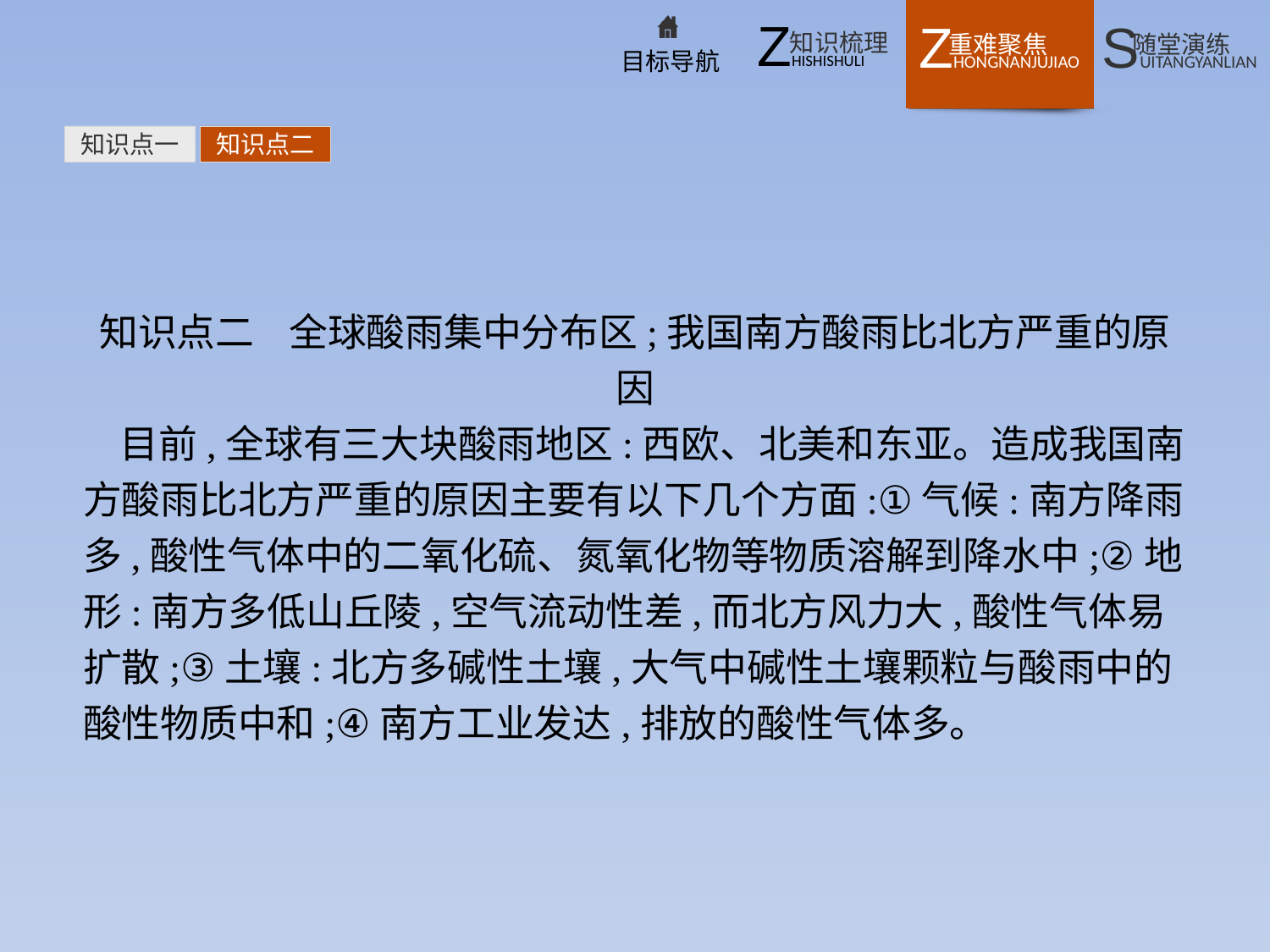

知识点一
知识点二
知识点二    全球酸雨集中分布区;我国南方酸雨比北方严重的原因
目前,全球有三大块酸雨地区:西欧、北美和东亚。造成我国南方酸雨比北方严重的原因主要有以下几个方面:①气候:南方降雨多,酸性气体中的二氧化硫、氮氧化物等物质溶解到降水中;②地形:南方多低山丘陵,空气流动性差,而北方风力大,酸性气体易扩散;③土壤:北方多碱性土壤,大气中碱性土壤颗粒与酸雨中的酸性物质中和;④南方工业发达,排放的酸性气体多。